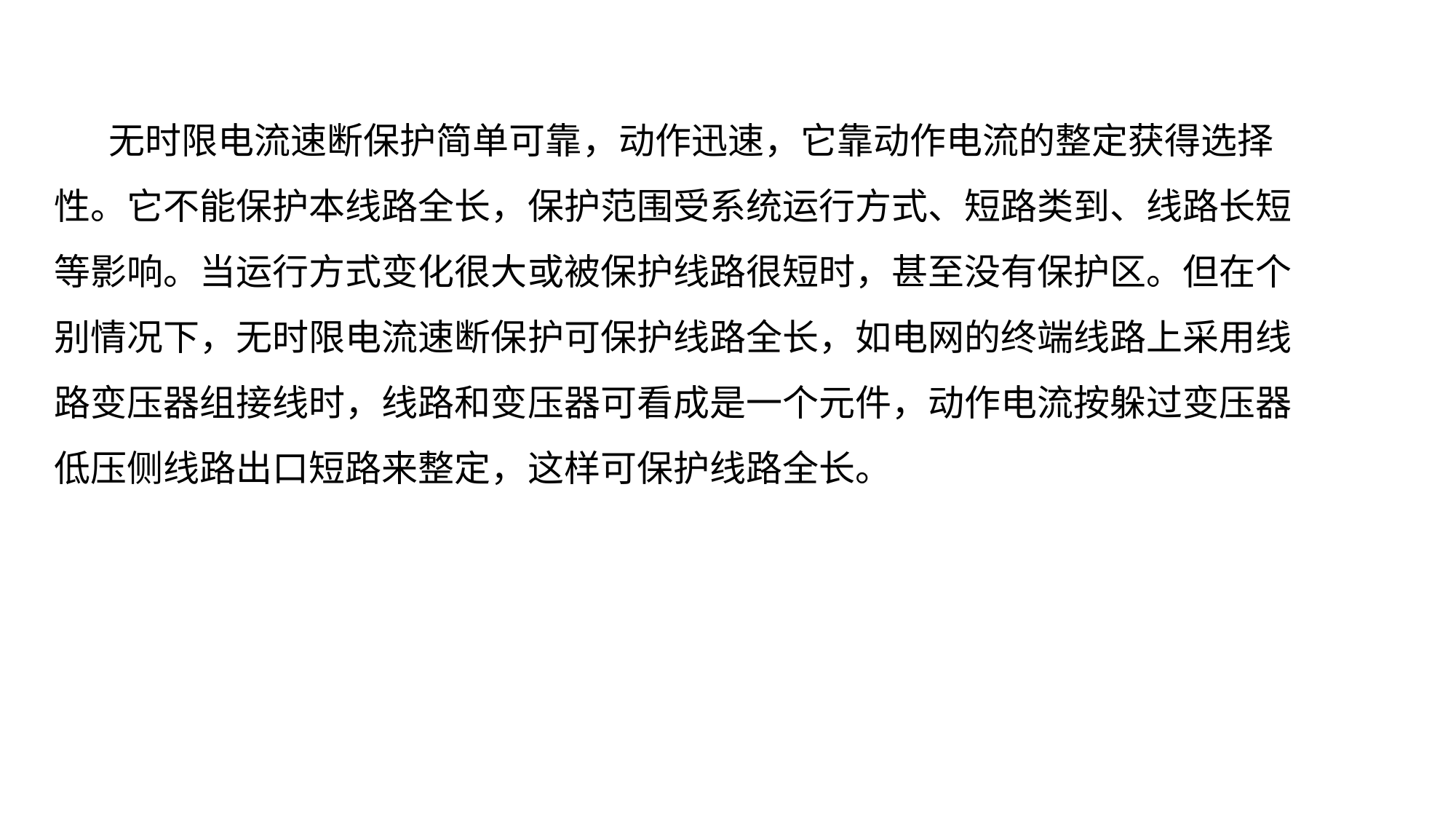

# 无时限电流速断保护简单可靠，动作迅速，它靠动作电流的整定获得选择性。它不能保护本线路全长，保护范围受系统运行方式、短路类到、线路长短等影响。当运行方式变化很大或被保护线路很短时，甚至没有保护区。但在个别情况下，无时限电流速断保护可保护线路全长，如电网的终端线路上采用线路变压器组接线时，线路和变压器可看成是一个元件，动作电流按躲过变压器低压侧线路出口短路来整定，这样可保护线路全长。